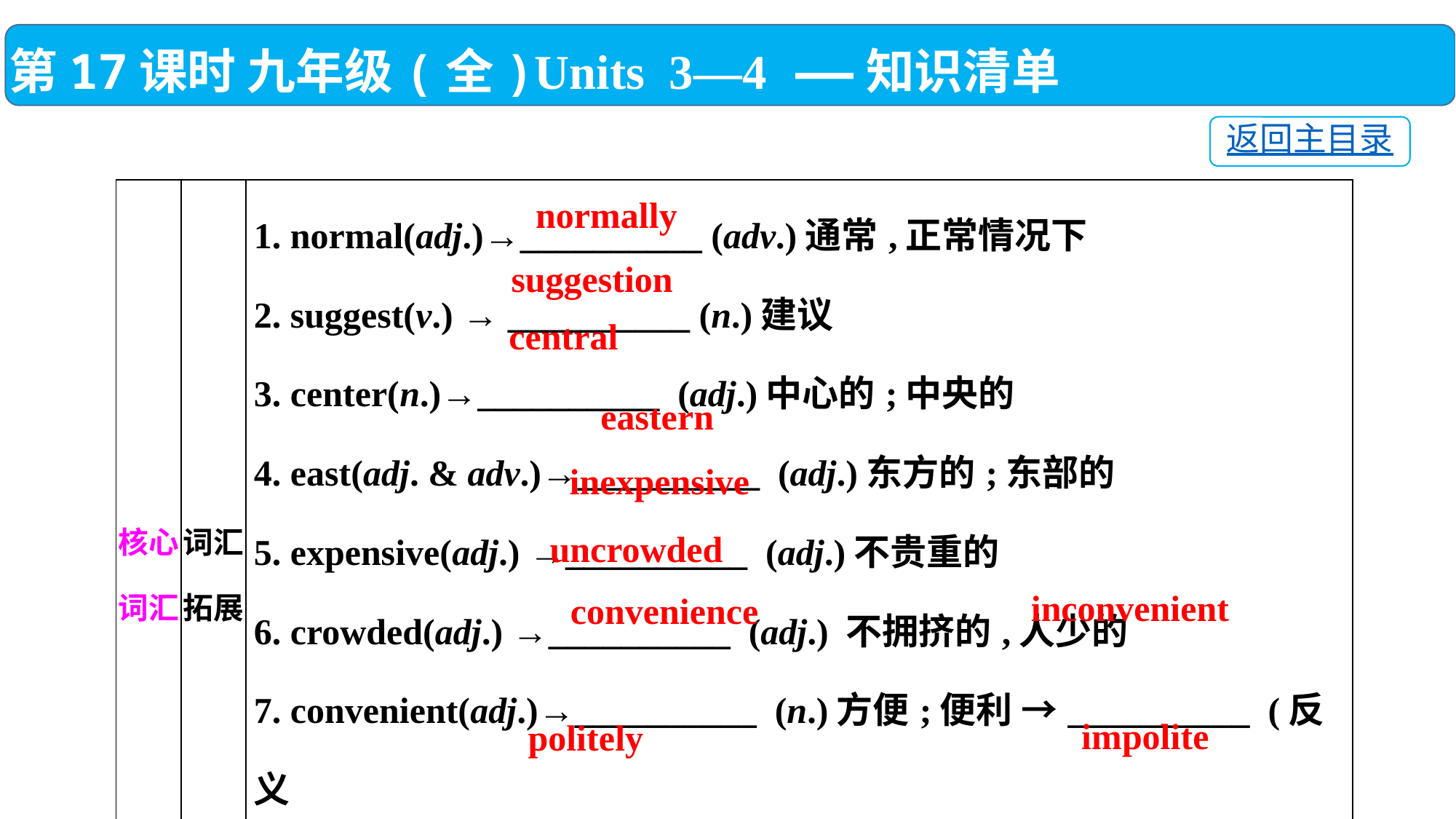

第17课时 九年级(全)Units  3—4 ——知识清单
返回主目录
| 核心词汇 | 词汇拓展 | 1. normal(adj.)→\_\_\_\_\_\_\_\_\_\_ (adv.)通常,正常情况下 2. suggest(v.) → \_\_\_\_\_\_\_\_\_\_ (n.)建议 3. center(n.)→\_\_\_\_\_\_\_\_\_\_ (adj.)中心的;中央的 4. east(adj. & adv.)→\_\_\_\_\_\_\_\_\_\_ (adj.)东方的;东部的 5. expensive(adj.) →\_\_\_\_\_\_\_\_\_\_ (adj.)不贵重的 6. crowded(adj.) →\_\_\_\_\_\_\_\_\_\_ (adj.) 不拥挤的,人少的 7. convenient(adj.)→\_\_\_\_\_\_\_\_\_\_ (n.)方便;便利 →\_\_\_\_\_\_\_\_\_\_ (反义 词)不便利的;不方便的 8. polite(adj.)→\_\_\_\_\_\_\_\_\_\_ (adv.)礼貌地;客气地 →\_\_\_\_\_\_\_\_\_\_ (反义 词)粗鲁的;不礼貌的 |
| --- | --- | --- |
normally

suggestion
central
eastern
inexpensive
uncrowded
inconvenient
convenience
impolite
politely